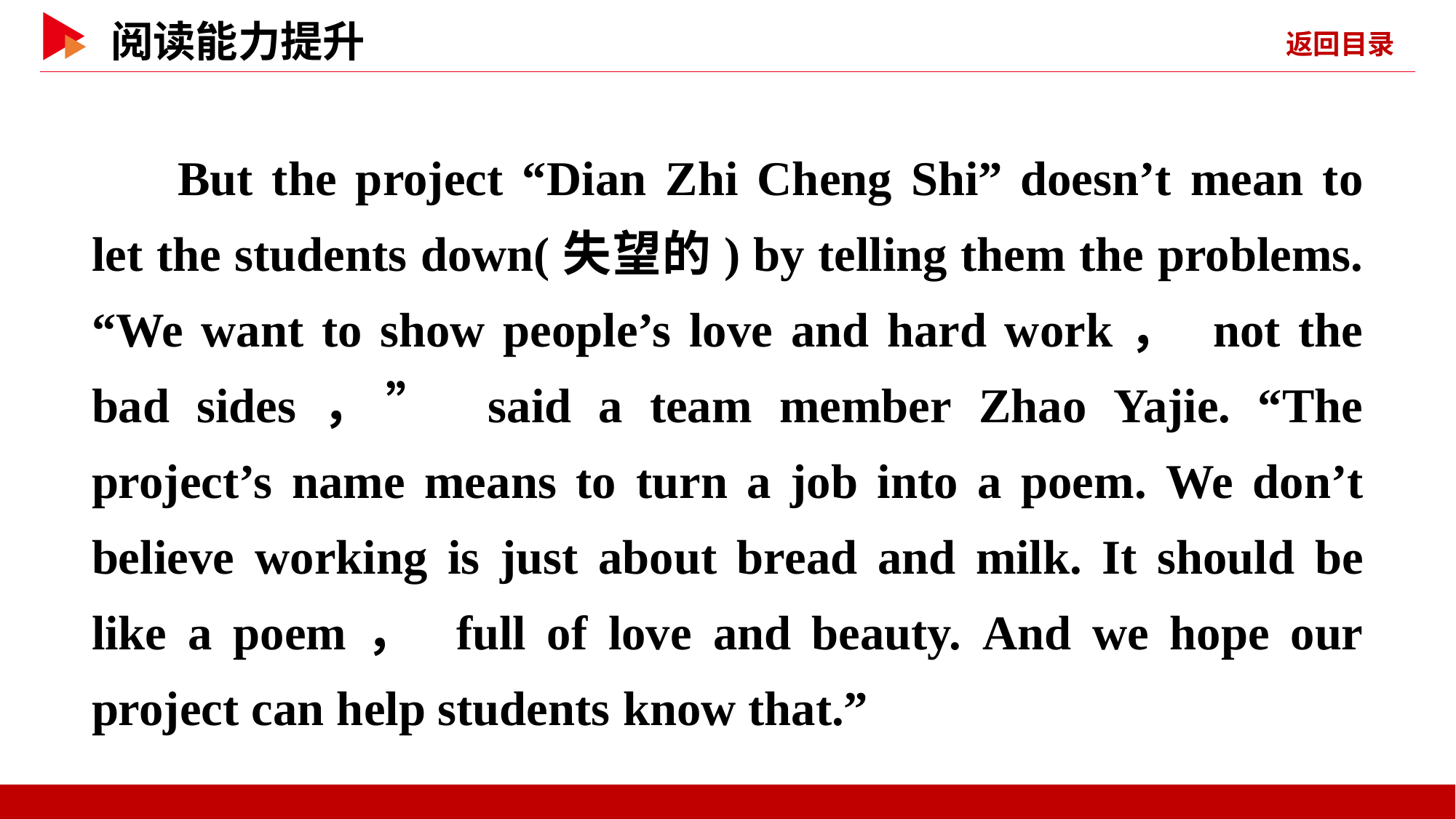

But the project “Dian Zhi Cheng Shi” doesn’t mean to let the students down(失望的) by telling them the problems. “We want to show people’s love and hard work， not the bad sides，” said a team member Zhao Yajie. “The project’s name means to turn a job into a poem. We don’t believe working is just about bread and milk. It should be like a poem， full of love and beauty. And we hope our project can help students know that.”